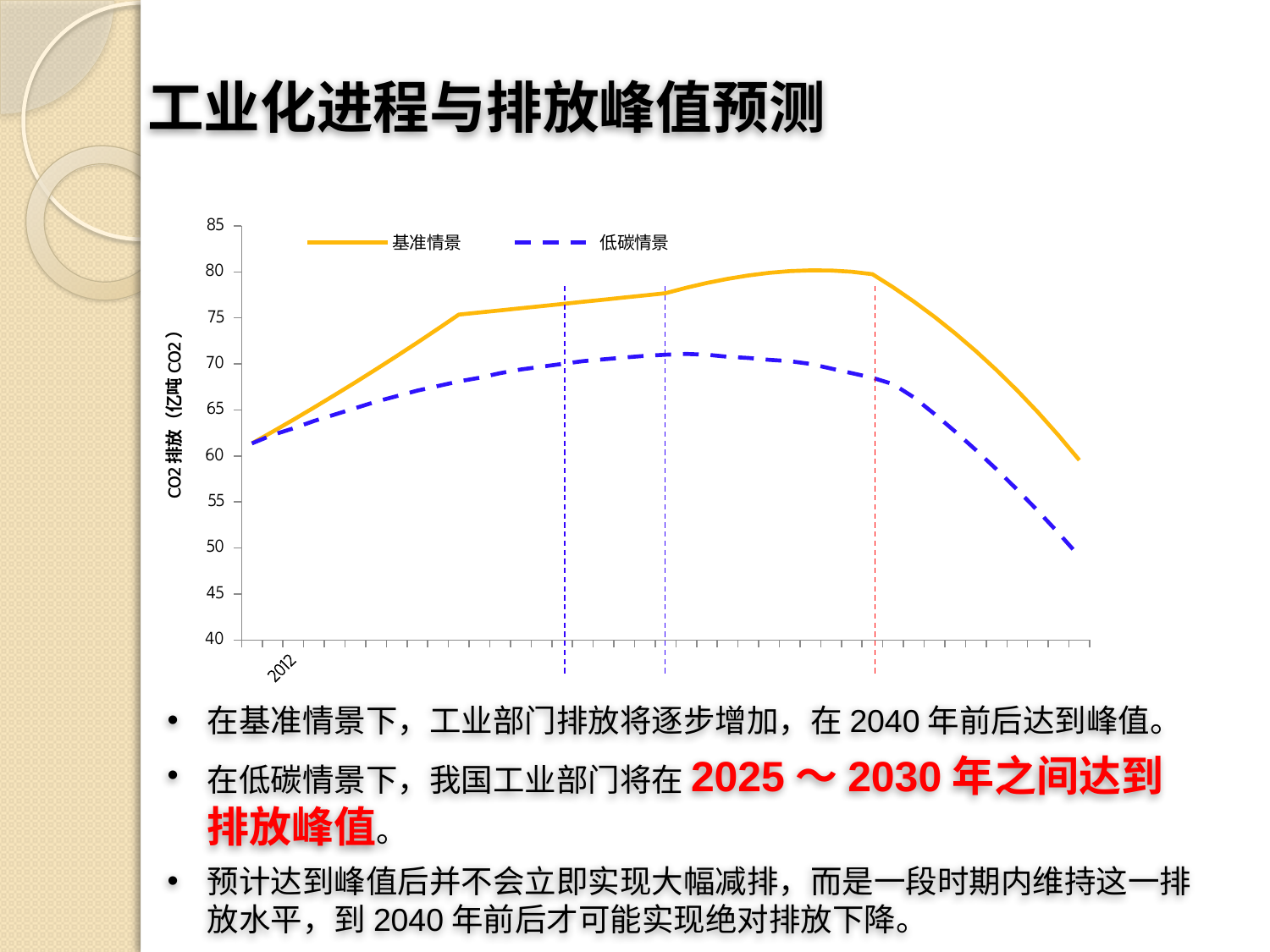

# 工业化进程与排放峰值预测

### Chart

| Category | 基准情景 | 低碳情景 |
|---|---|---|
| 2010 | 61.36 | 61.36 |
| 2011 | 62.634346967772004 | 62.28985805944925 |
| 2012 | 63.935150677698054 | 63.0 |
| 2013 | 65.26296976135575 | 63.8 |
| 2014 | 66.61836527988896 | 64.5 |
| 2015 | 68.0019099466816 | 65.2 |
| 2016 | 69.4141883693535 | 65.9 |
| 2017 | 70.85579729678135 | 66.5 |
| 2018 | 72.32734587125375 | 67.1 |
| 2019 | 73.82945588585748 | 67.6 |
| 2020 | 75.36276204721294 | 68.1 |
| 2021 | 75.59213616730972 | 68.5 |
| 2022 | 75.82220841053204 | 69.0 |
| 2023 | 76.05298090168705 | 69.4 |
| 2024 | 76.28445577204977 | 69.7 |
| 2025 | 76.51663515938151 | 70.0 |
| 2026 | 76.74952120795143 | 70.3 |
| 2027 | 76.98311606855195 | 70.5 |
| 2028 | 77.21742189852543 | 70.7 |
| 2029 | 77.45244086177668 | 70.88 |
| 2030 | 77.68817512879984 | 71.0 |
| 2031 | 78.2773656548958 | 71.09 |
| 2032 | 78.7991529361701 | 71.0 |
| 2033 | 79.24756353489948 | 70.78 |
| 2034 | 79.61626736237962 | 70.64999999999999 |
| 2035 | 79.89855919909448 | 70.45 |
| 2036 | 80.08733932542228 | 70.3 |
| 2037 | 80.17509322196504 | 70.0 |
| 2038 | 80.1538702967603 | 69.5 |
| 2039 | 80.01526159473207 | 69.0 |
| 2040 | 79.7503764427509 | 68.5 |
| 2041 | 78.32545617013652 | 67.8 |
| 2042 | 76.78216808235948 | 66.37280955543395 |
| 2043 | 75.11555078766608 | 64.55655781344377 |
| 2044 | 73.32047042529858 | 62.647209545487826 |
| 2045 | 71.3916151824496 | 60.64217968442814 |
| 2046 | 69.32348964583328 | 58.538834361630954 |
| 2047 | 67.11040898303679 | 56.33449061263055 |
| 2048 | 64.74649294870378 | 54.02641611118686 |
| 2049 | 62.22565971044927 | 51.611828933637895 |
| 2050 | 59.54161948926999 | 49.087897355538836 |
在基准情景下，工业部门排放将逐步增加，在2040年前后达到峰值。
在低碳情景下，我国工业部门将在2025～2030年之间达到排放峰值。
预计达到峰值后并不会立即实现大幅减排，而是一段时期内维持这一排放水平，到2040年前后才可能实现绝对排放下降。